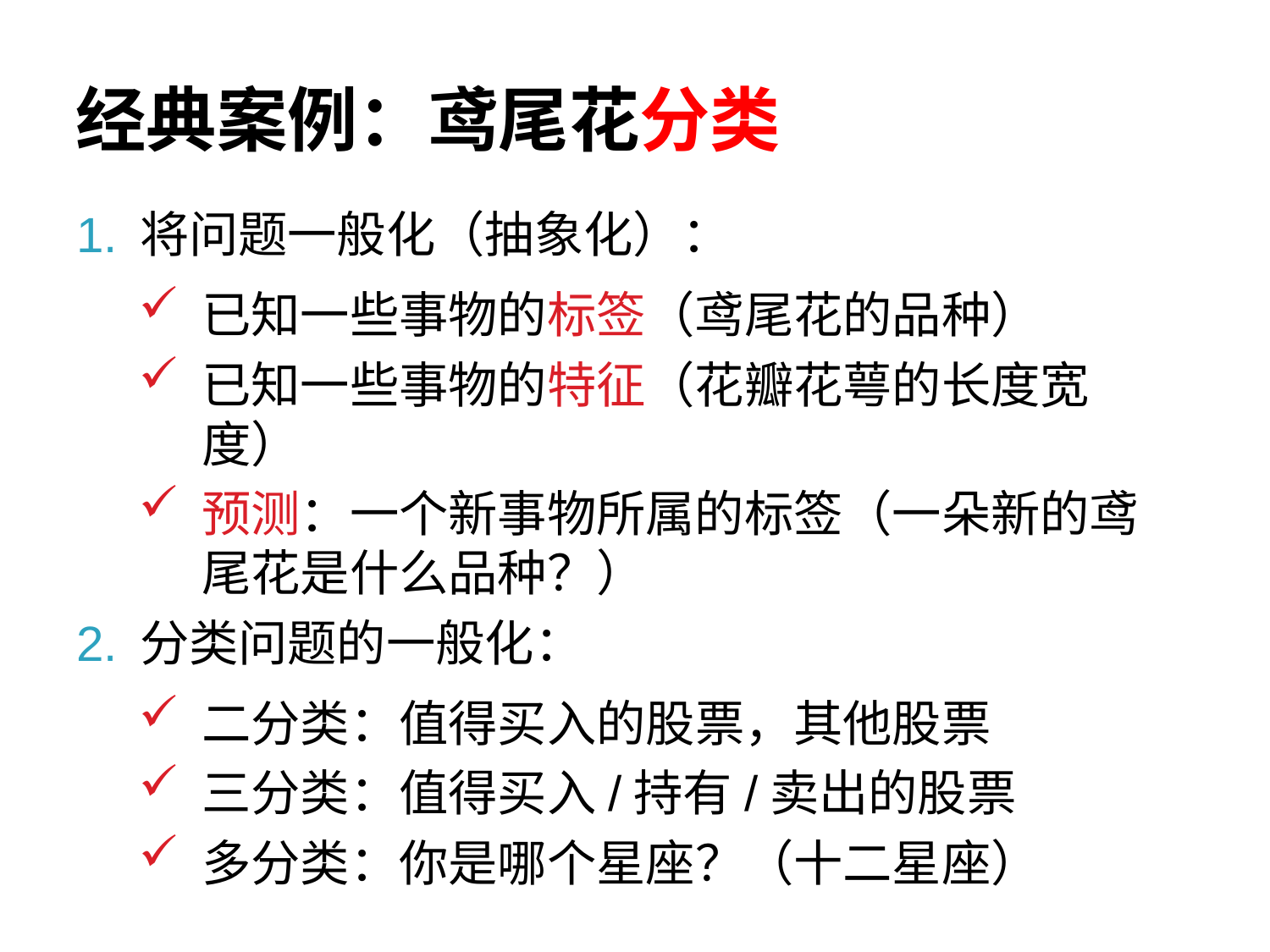

# 经典案例：鸢尾花分类
将问题一般化（抽象化）：
已知一些事物的标签（鸢尾花的品种）
已知一些事物的特征（花瓣花萼的长度宽度）
预测：一个新事物所属的标签（一朵新的鸢尾花是什么品种？）
分类问题的一般化：
二分类：值得买入的股票，其他股票
三分类：值得买入/持有/卖出的股票
多分类：你是哪个星座？（十二星座）